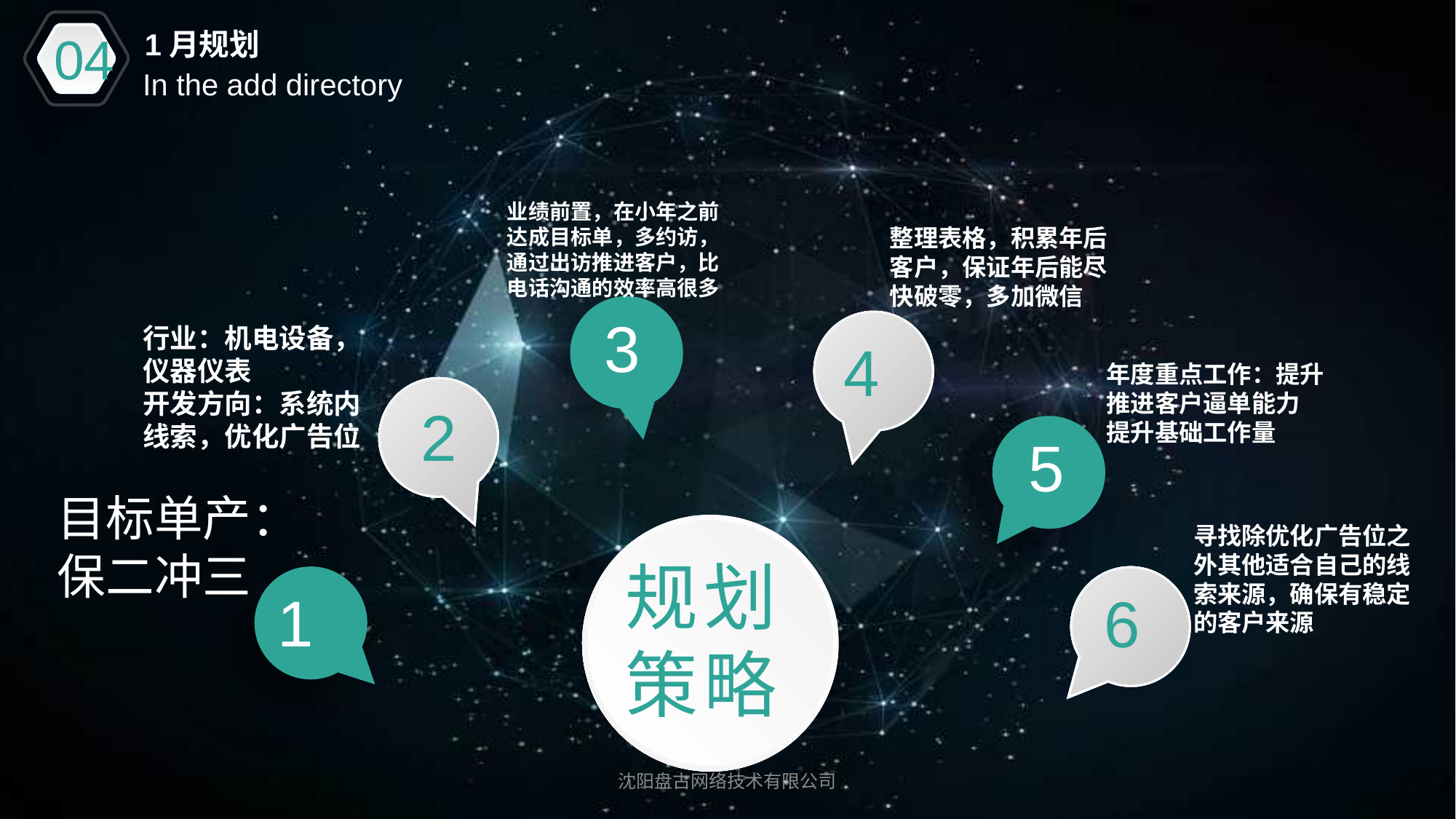

04
1月规划
In the add directory
业绩前置，在小年之前达成目标单，多约访，通过出访推进客户，比电话沟通的效率高很多
整理表格，积累年后客户，保证年后能尽快破零，多加微信

3

行业：机电设备，仪器仪表
开发方向：系统内线索，优化广告位
4
年度重点工作：提升推进客户逼单能力
提升基础工作量

2

5
目标单产：保二冲三

规划
策略
寻找除优化广告位之外其他适合自己的线索来源，确保有稳定的客户来源

1
6

沈阳盘古网络技术有限公司
延迟符